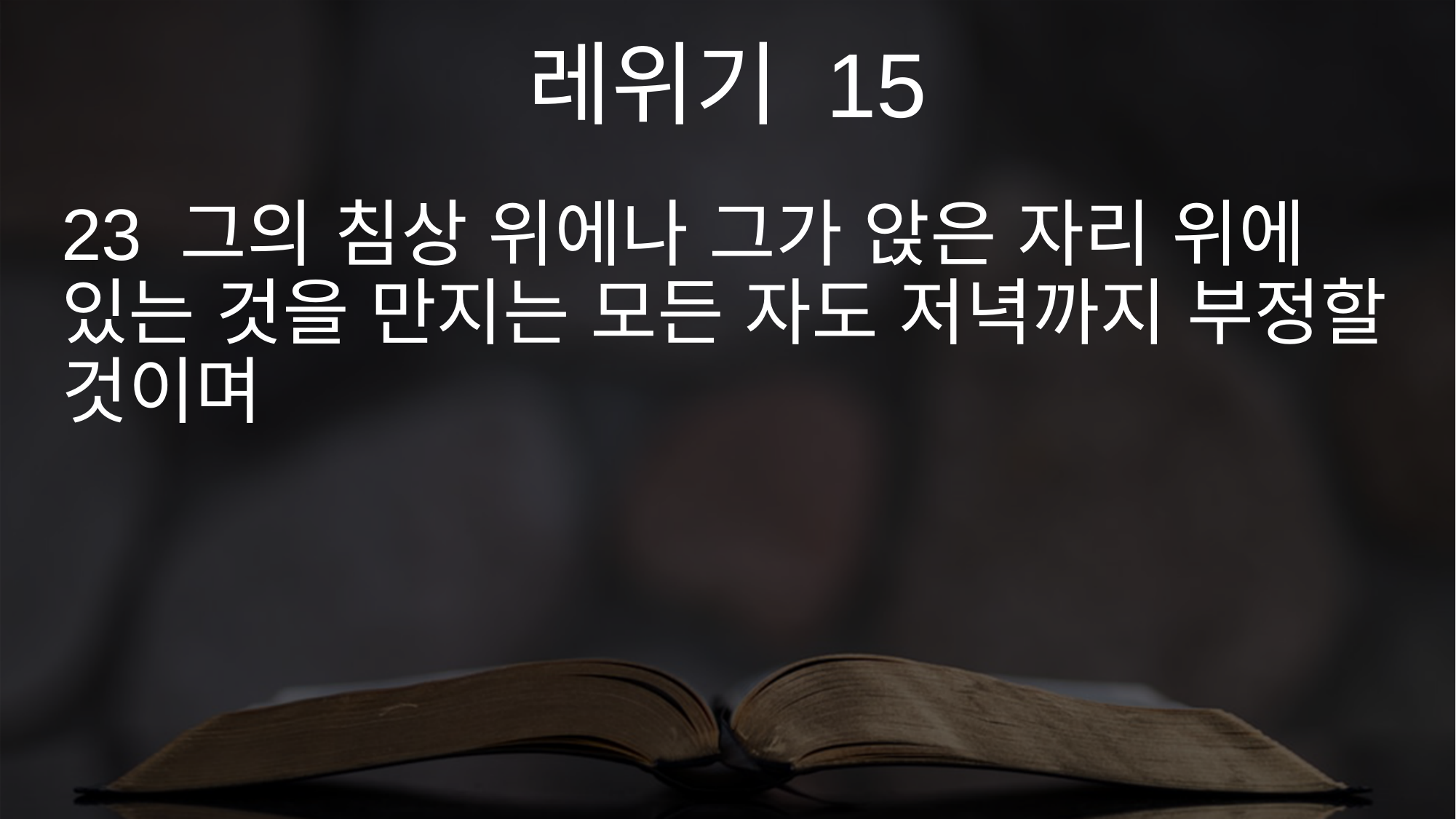

레위기 15
23 그의 침상 위에나 그가 앉은 자리 위에 있는 것을 만지는 모든 자도 저녁까지 부정할 것이며